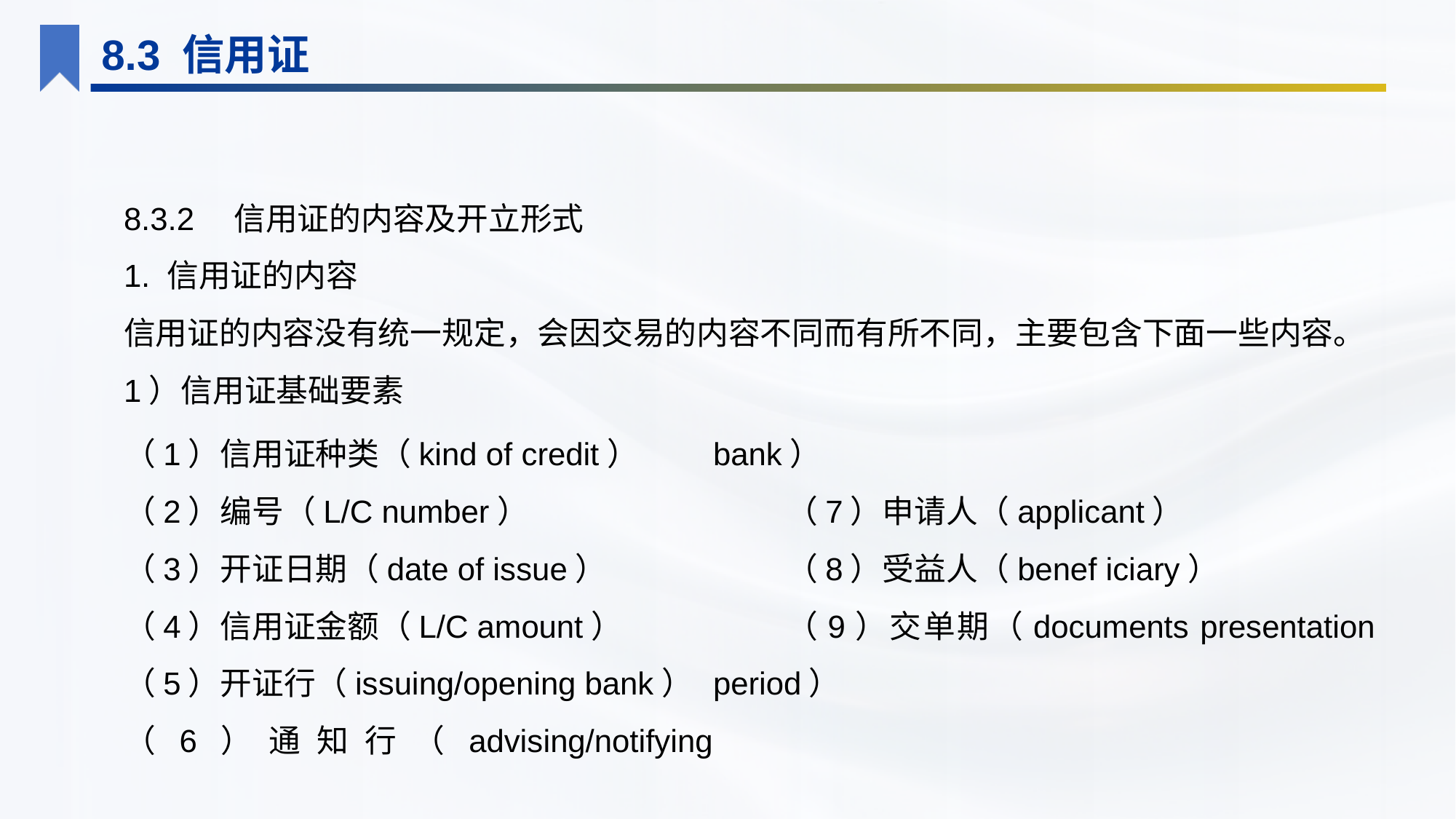

8.3 信用证
8.3.2　信用证的内容及开立形式
1. 信用证的内容
信用证的内容没有统一规定，会因交易的内容不同而有所不同，主要包含下面一些内容。
1）信用证基础要素
（1）信用证种类（kind of credit）
（2）编号（L/C number）
（3）开证日期（date of issue）
（4）信用证金额（L/C amount）
（5）开证行（issuing/opening bank）
（6）通知行（advising/notifying bank）
（7）申请人（applicant）
（8）受益人（benef iciary）
（9）交单期（documents presentation period）